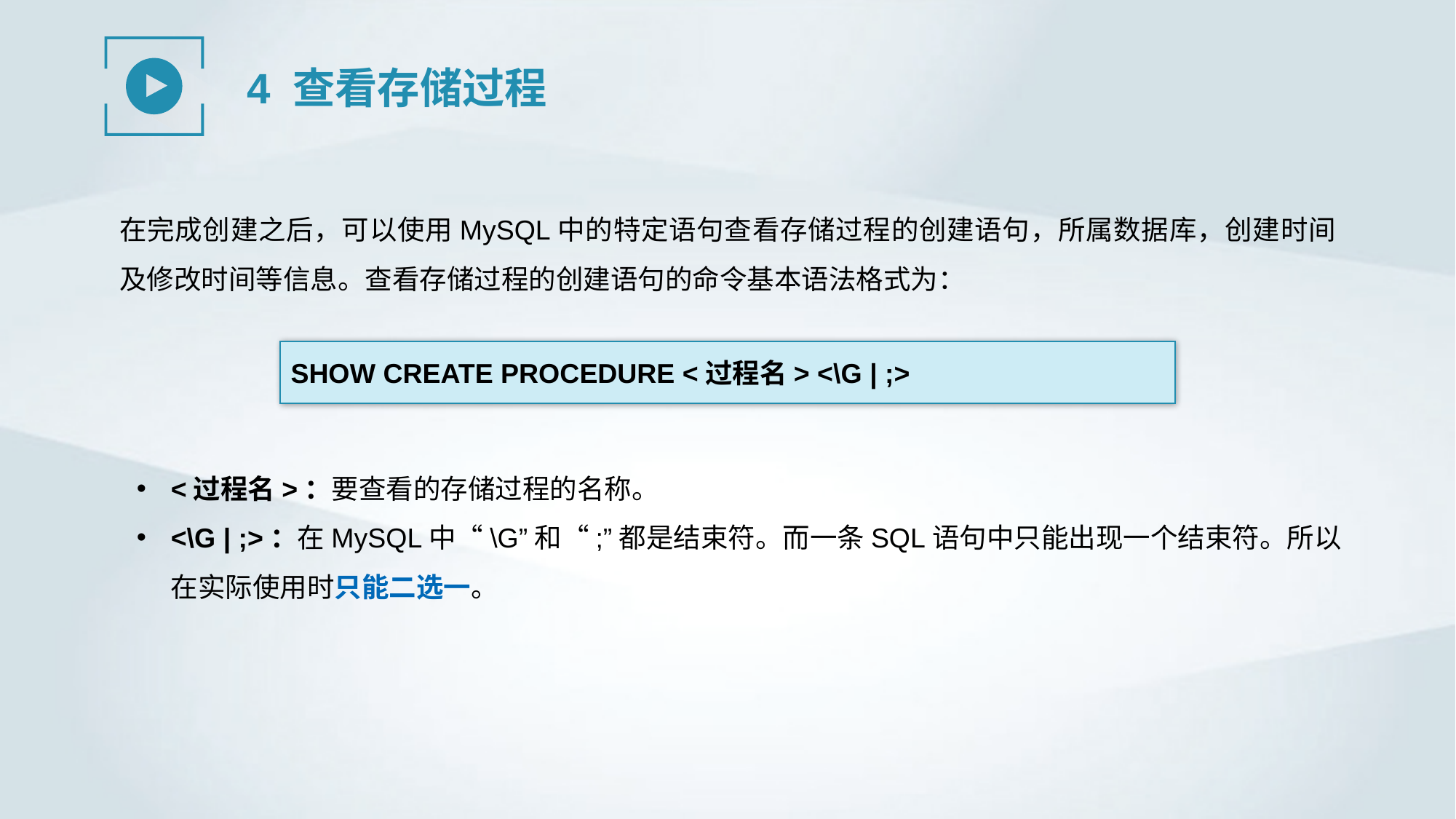

4 查看存储过程
在完成创建之后，可以使用MySQL中的特定语句查看存储过程的创建语句，所属数据库，创建时间及修改时间等信息。查看存储过程的创建语句的命令基本语法格式为：
SHOW CREATE PROCEDURE <过程名> <\G | ;>
<过程名>：要查看的存储过程的名称。
<\G | ;>：在MySQL中“\G”和“;”都是结束符。而一条SQL语句中只能出现一个结束符。所以在实际使用时只能二选一。